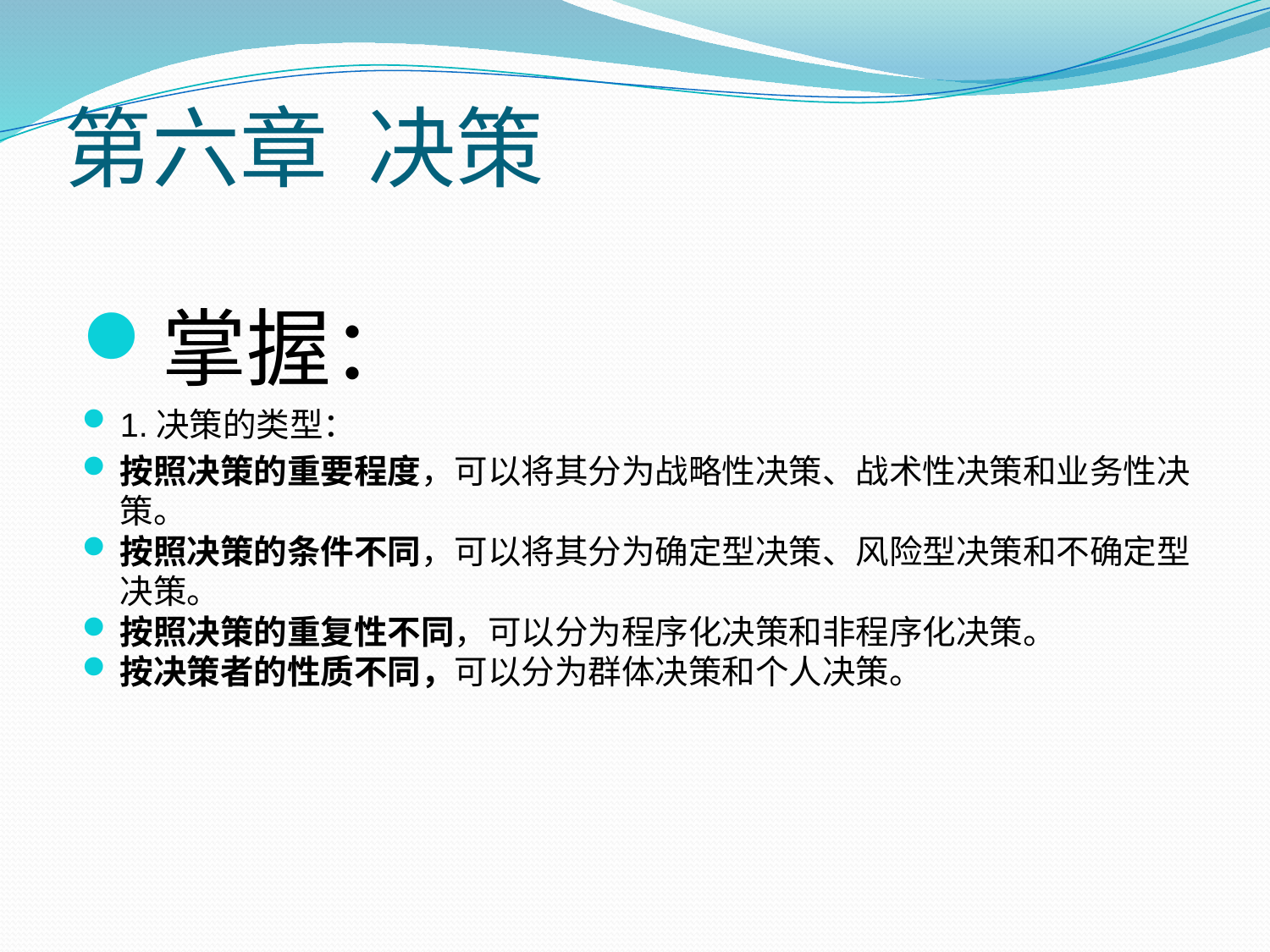

# 第六章  决策
掌握：
1.决策的类型：
按照决策的重要程度，可以将其分为战略性决策、战术性决策和业务性决策。
按照决策的条件不同，可以将其分为确定型决策、风险型决策和不确定型决策。
按照决策的重复性不同，可以分为程序化决策和非程序化决策。
按决策者的性质不同，可以分为群体决策和个人决策。